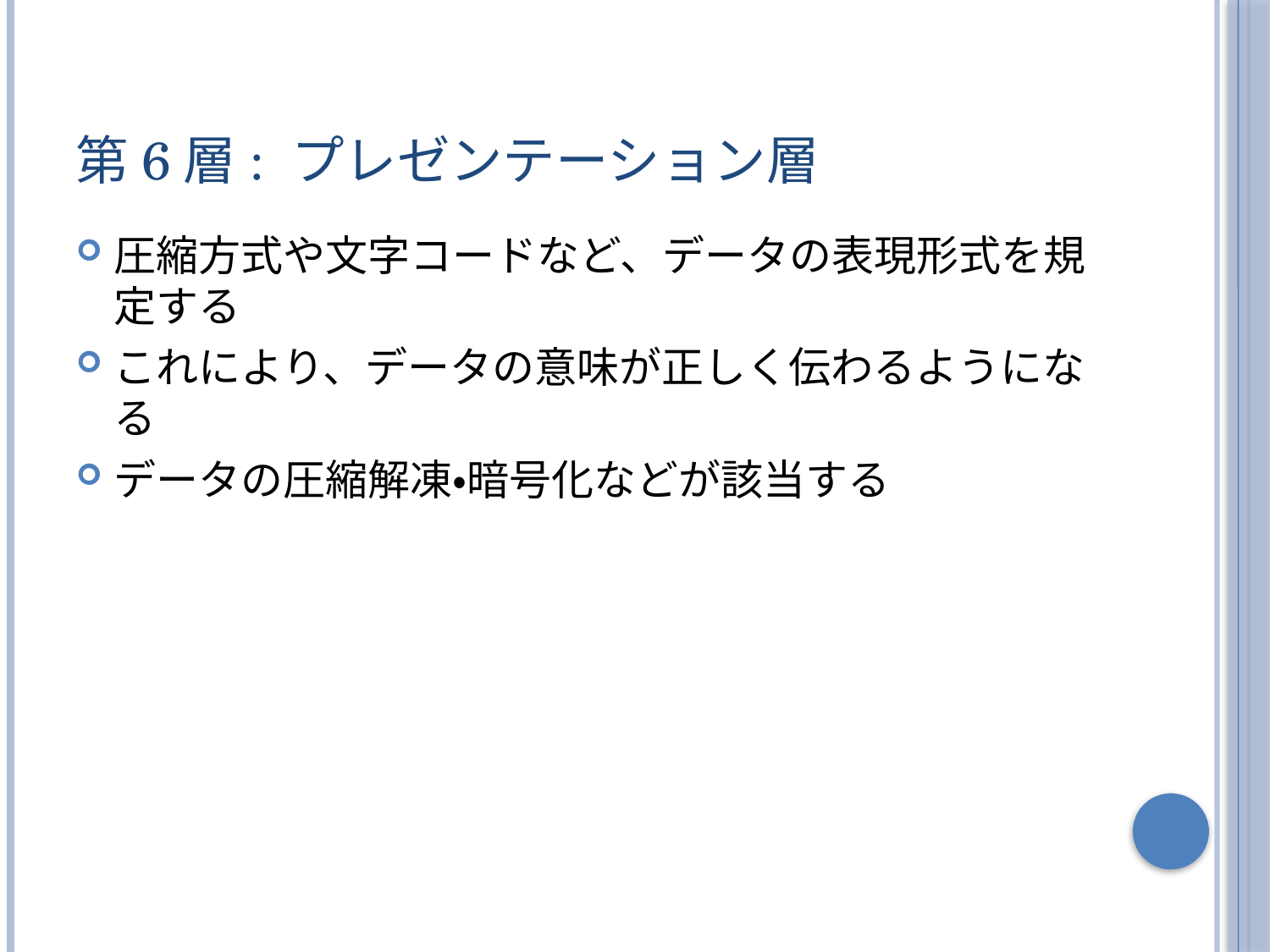

# 第6層: プレゼンテーション層
圧縮方式や文字コードなど、データの表現形式を規定する
これにより、データの意味が正しく伝わるようになる
データの圧縮解凍・暗号化などが該当する